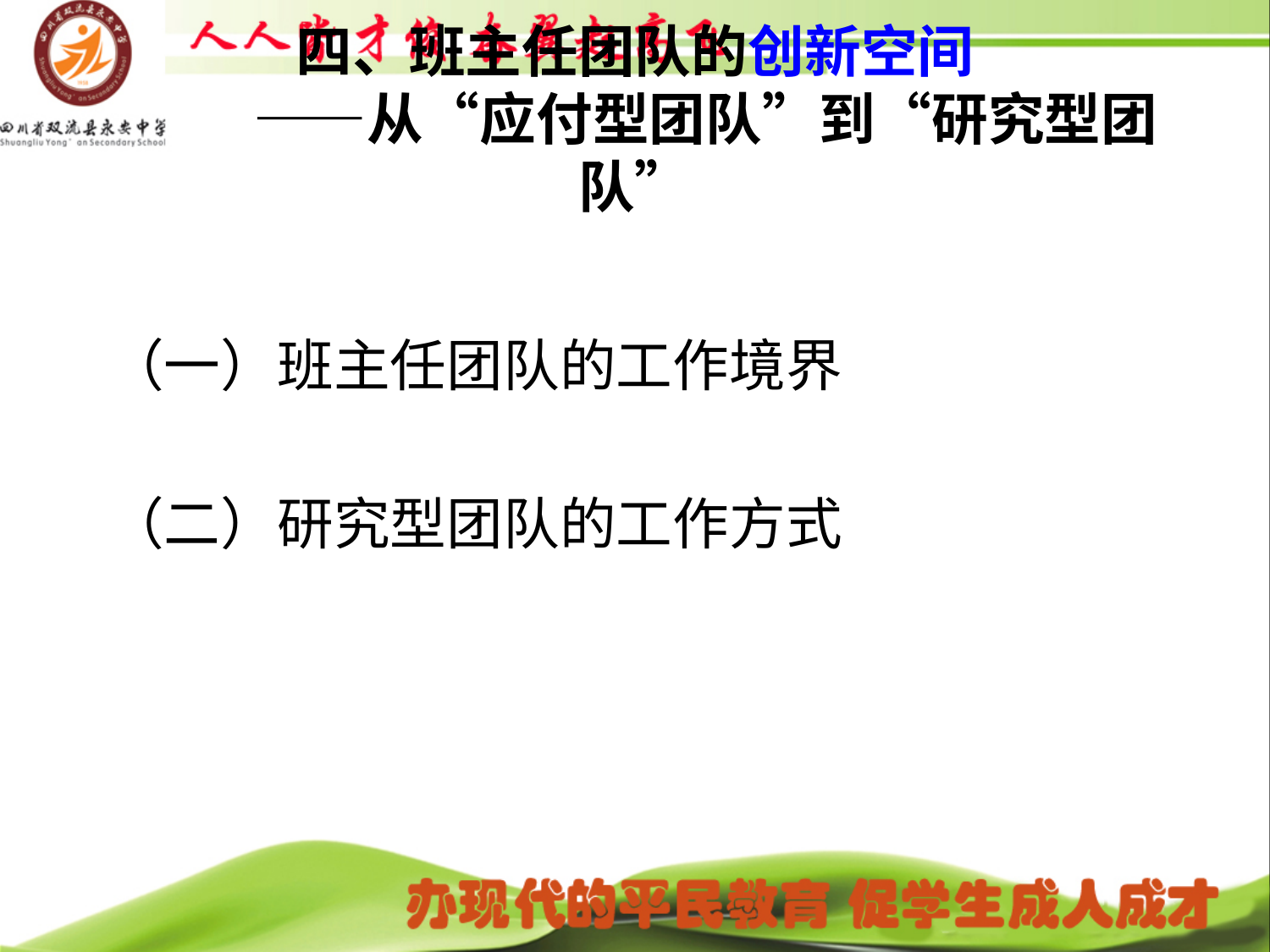

# 四、班主任团队的创新空间 ——从“应付型团队”到“研究型团队”
（一）班主任团队的工作境界

（二）研究型团队的工作方式